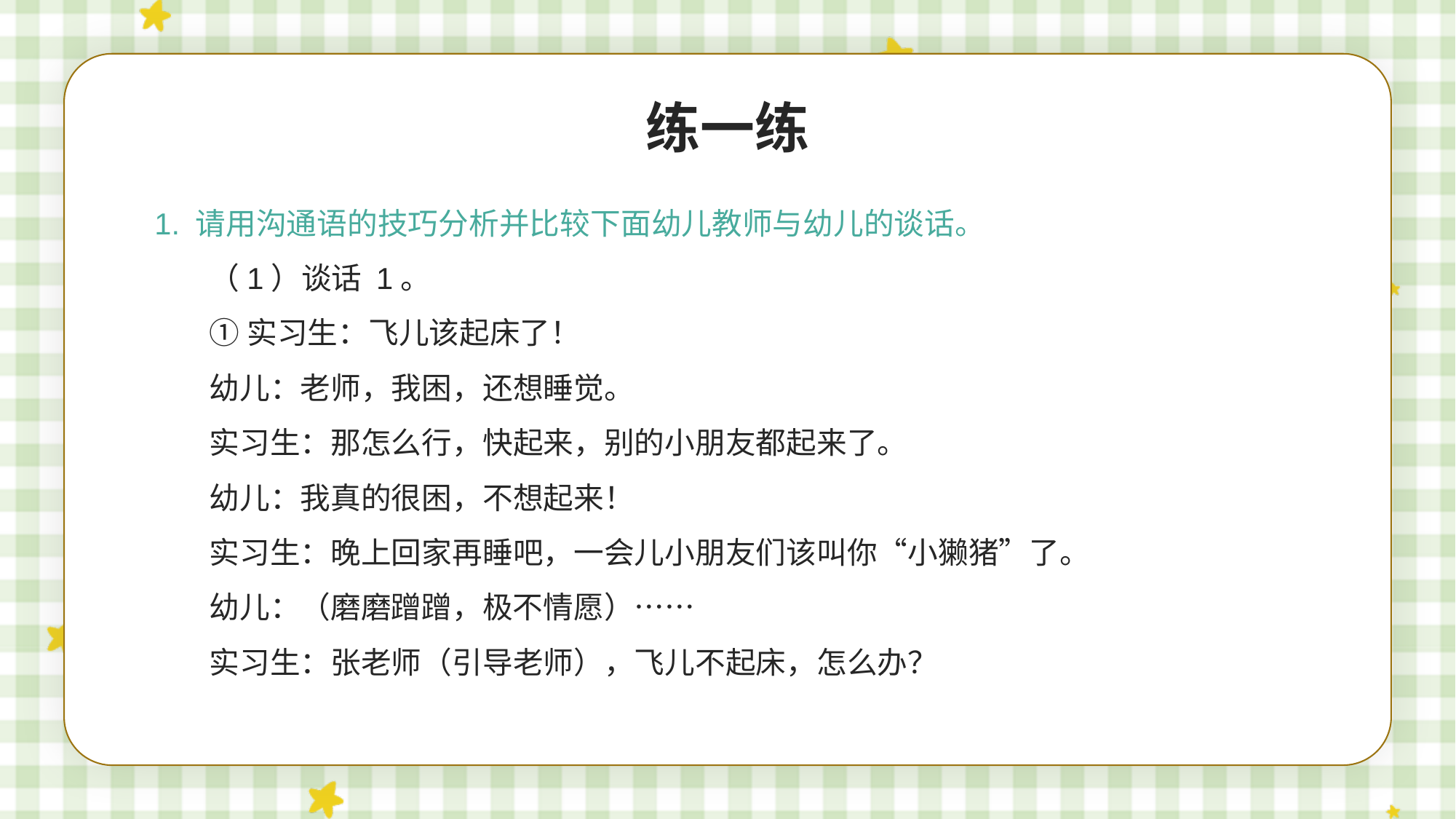

练一练
1. 请用沟通语的技巧分析并比较下面幼儿教师与幼儿的谈话。
（1）谈话 1。
①实习生：飞儿该起床了！
幼儿：老师，我困，还想睡觉。
实习生：那怎么行，快起来，别的小朋友都起来了。
幼儿：我真的很困，不想起来！
实习生：晚上回家再睡吧，一会儿小朋友们该叫你“小獭猪”了。
幼儿：（磨磨蹭蹭，极不情愿）……
实习生：张老师（引导老师），飞儿不起床，怎么办？